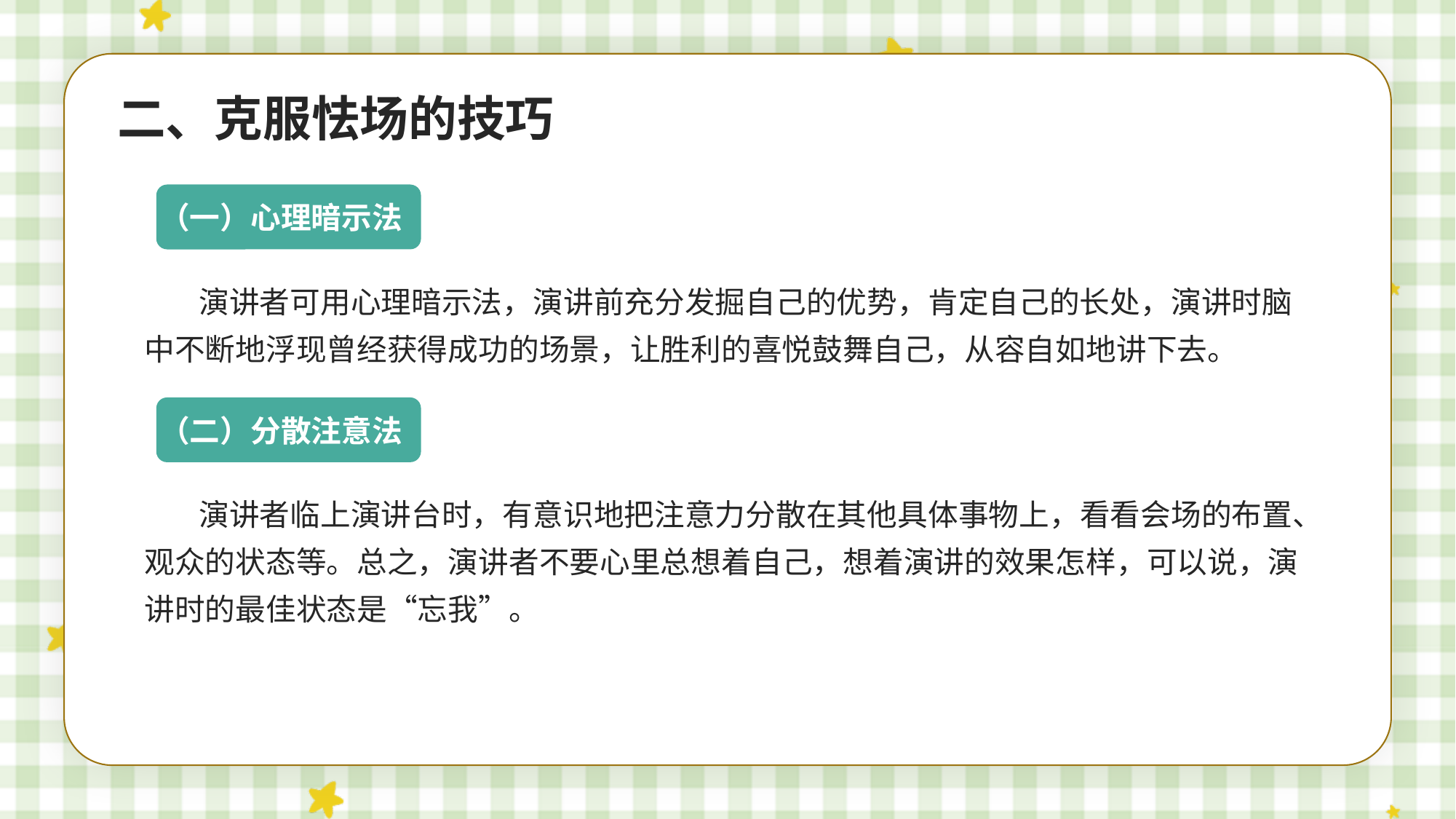

二、克服怯场的技巧
（一）心理暗示法
演讲者可用心理暗示法，演讲前充分发掘自己的优势，肯定自己的长处，演讲时脑中不断地浮现曾经获得成功的场景，让胜利的喜悦鼓舞自己，从容自如地讲下去。
（二）分散注意法
演讲者临上演讲台时，有意识地把注意力分散在其他具体事物上，看看会场的布置、观众的状态等。总之，演讲者不要心里总想着自己，想着演讲的效果怎样，可以说，演讲时的最佳状态是“忘我”。